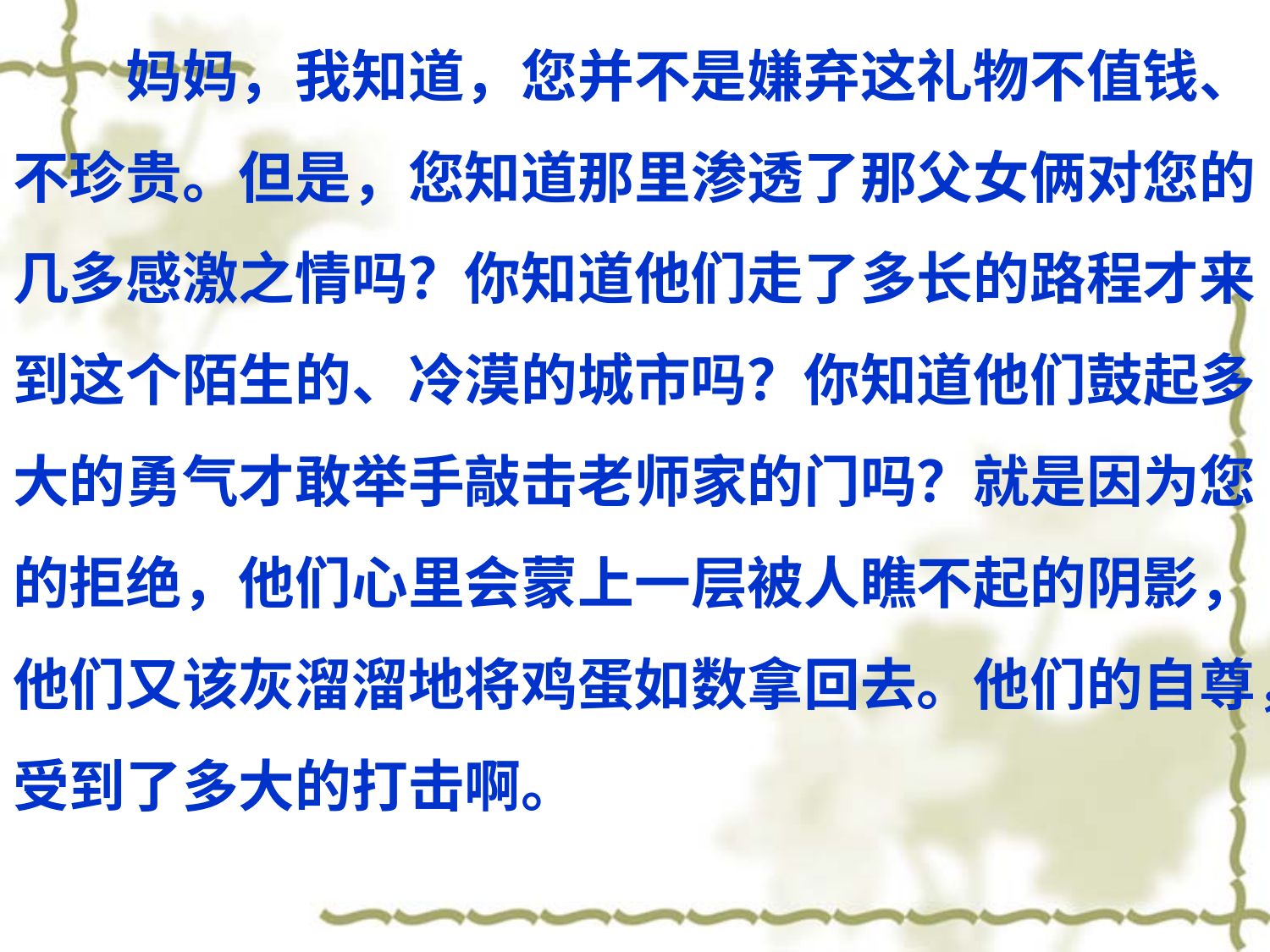

# 妈妈，我知道，您并不是嫌弃这礼物不值钱、不珍贵。但是，您知道那里渗透了那父女俩对您的几多感激之情吗？你知道他们走了多长的路程才来到这个陌生的、冷漠的城市吗？你知道他们鼓起多大的勇气才敢举手敲击老师家的门吗？就是因为您的拒绝，他们心里会蒙上一层被人瞧不起的阴影，他们又该灰溜溜地将鸡蛋如数拿回去。他们的自尊，受到了多大的打击啊。